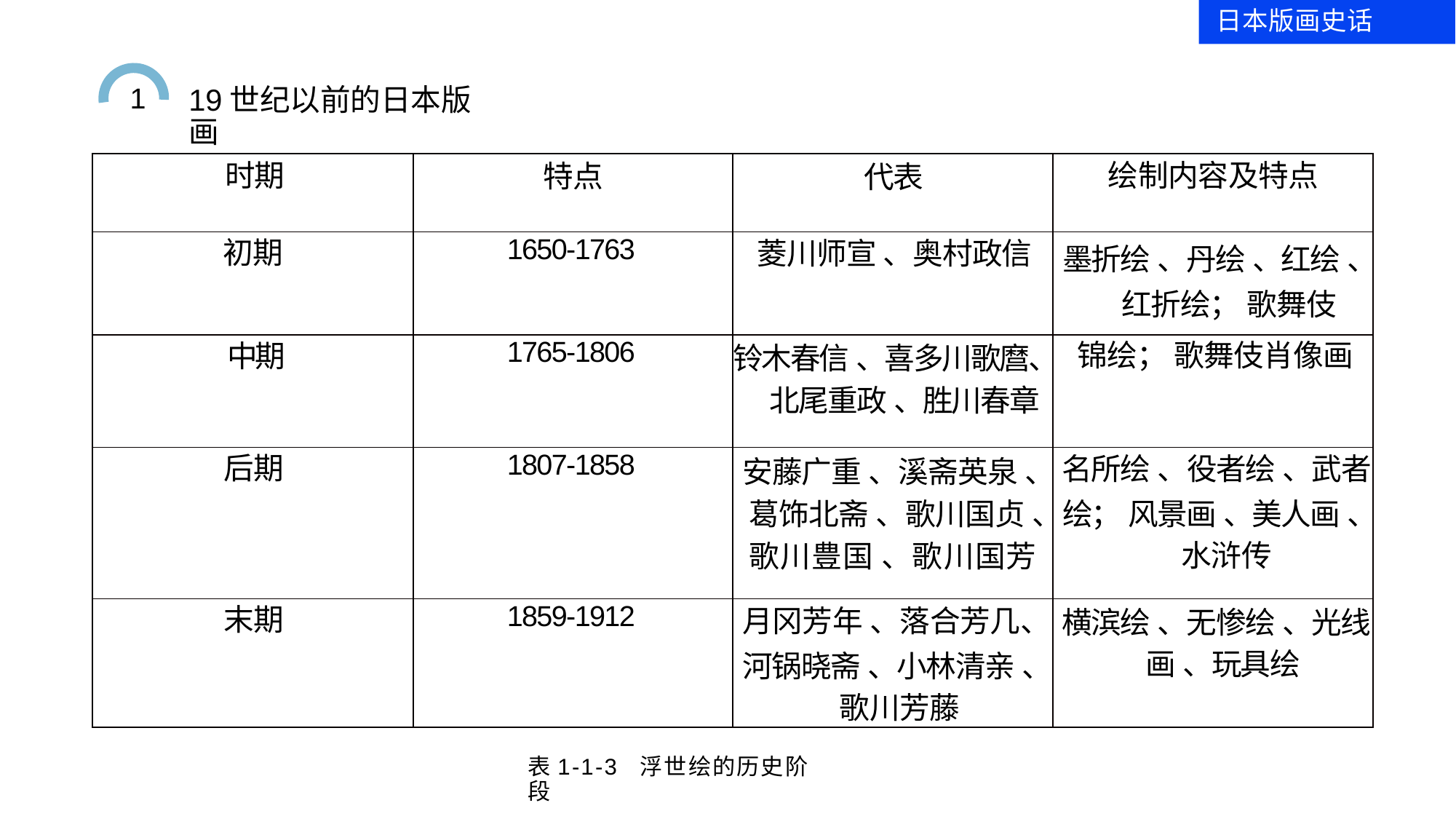

日本版画史话

19世纪以前的日本版画

1
| 时期 | 特点 | 代表 | 绘制内容及特点 |
| --- | --- | --- | --- |
| 初期 | 1650-1763 | 菱川师宣 、奥村政信 | 墨折绘 、丹绘 、红绘 、 红折绘； 歌舞伎 |
| 中期 | 1765-1806 | 铃木春信 、喜多川歌麿、 北尾重政 、胜川春章 | 锦绘； 歌舞伎肖像画 |
| 后期 | 1807-1858 | 安藤广重 、溪斋英泉 、 葛饰北斋 、歌川国贞 、 歌川豊国 、歌川国芳 | 名所绘 、役者绘 、武者 绘； 风景画 、美人画 、 水浒传 |
| 末期 | 1859-1912 | 月冈芳年 、落合芳几、 河锅晓斋 、小林清亲 、 歌川芳藤 | 横滨绘 、无惨绘 、光线 画 、玩具绘 |

表1-1-3  浮世绘的历史阶段